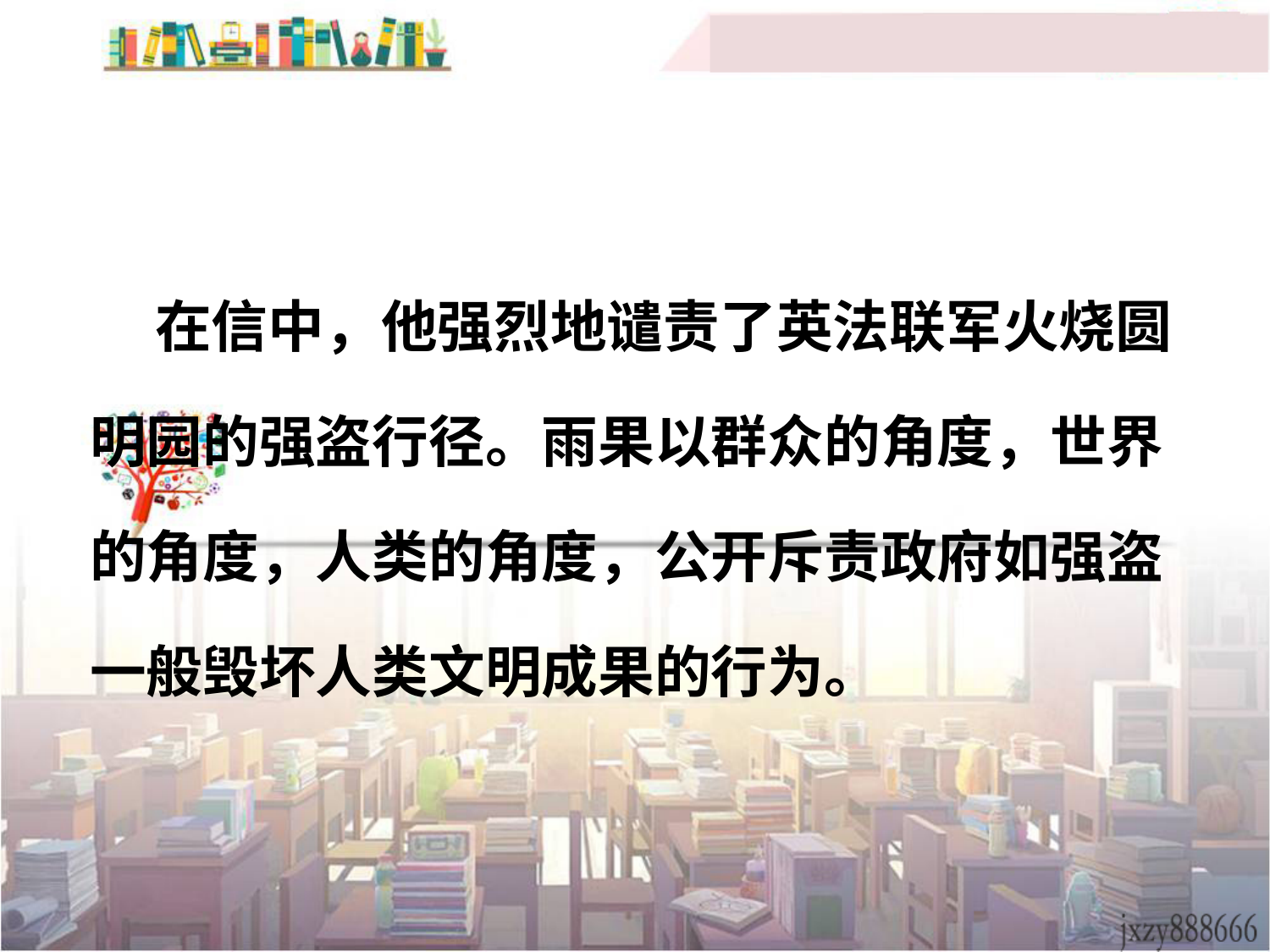

在信中，他强烈地谴责了英法联军火烧圆明园的强盗行径。雨果以群众的角度，世界的角度，人类的角度，公开斥责政府如强盗一般毁坏人类文明成果的行为。